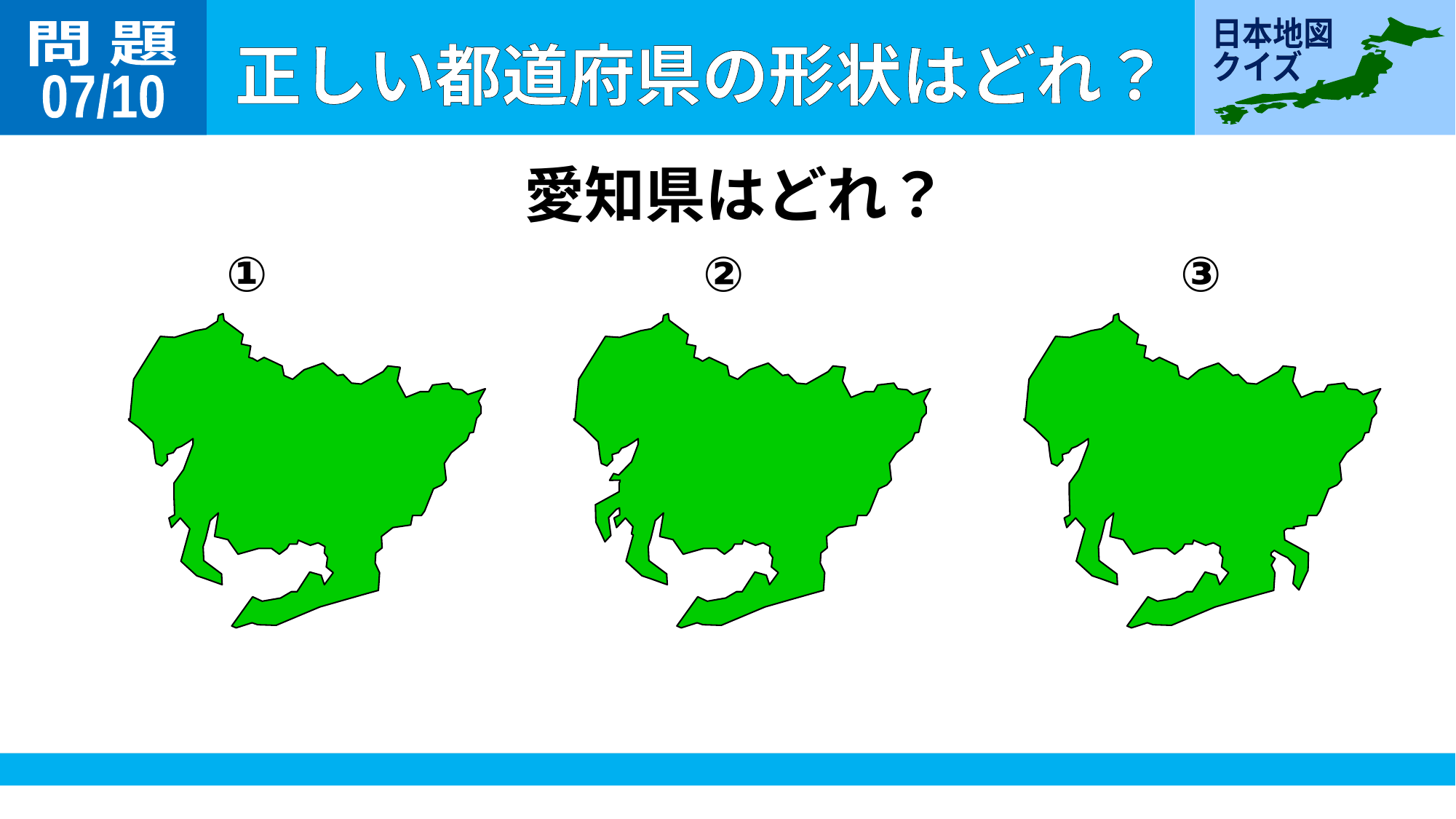

問 題
07/10
愛知県はどれ？
①
②
③